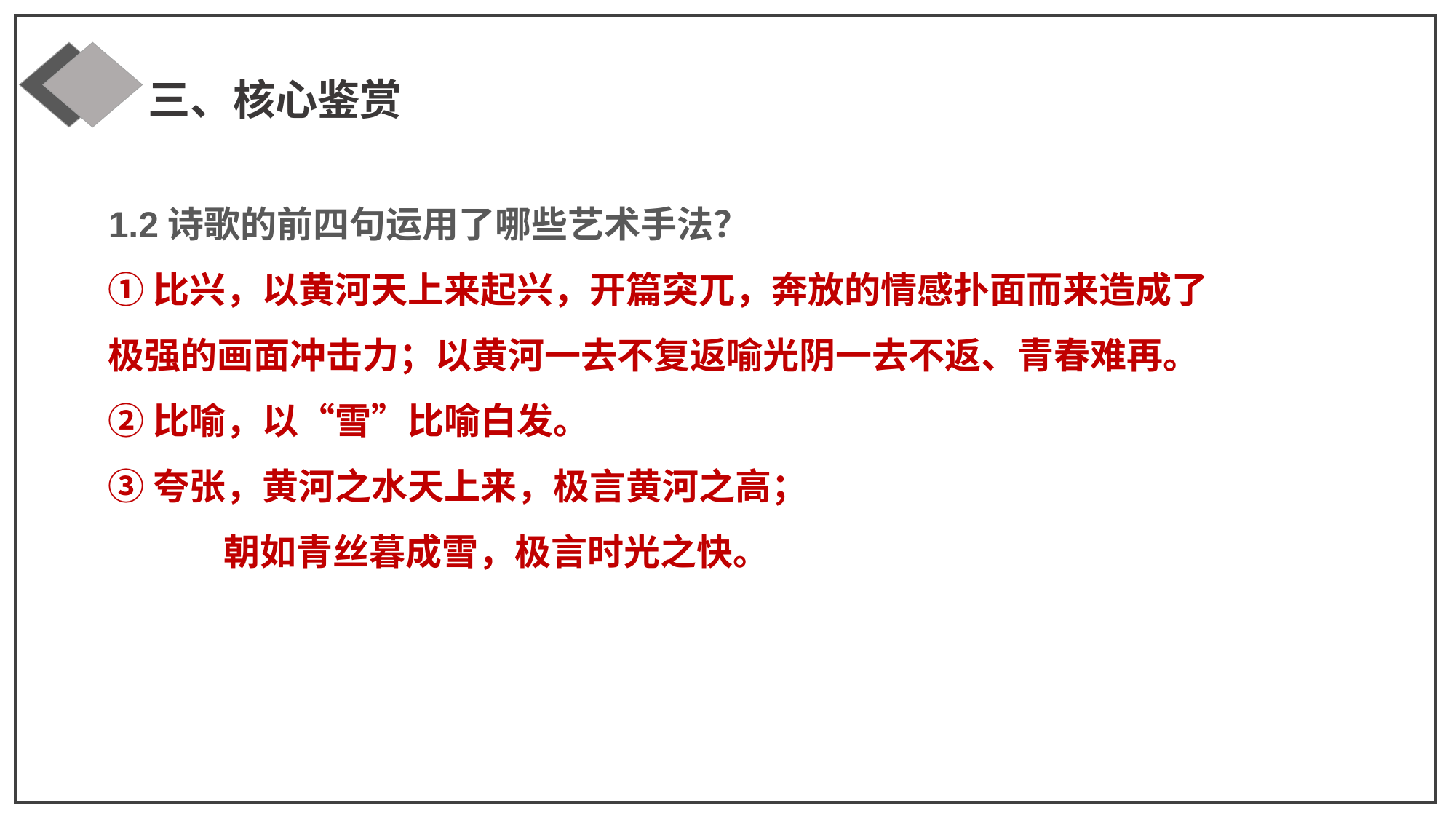

三、核心鉴赏
1.2诗歌的前四句运用了哪些艺术手法？
①比兴，以黄河天上来起兴，开篇突兀，奔放的情感扑面而来造成了极强的画面冲击力；以黄河一去不复返喻光阴一去不返、青春难再。
②比喻，以“雪”比喻白发。
③夸张，黄河之水天上来，极言黄河之高；
             朝如青丝暮成雪，极言时光之快。